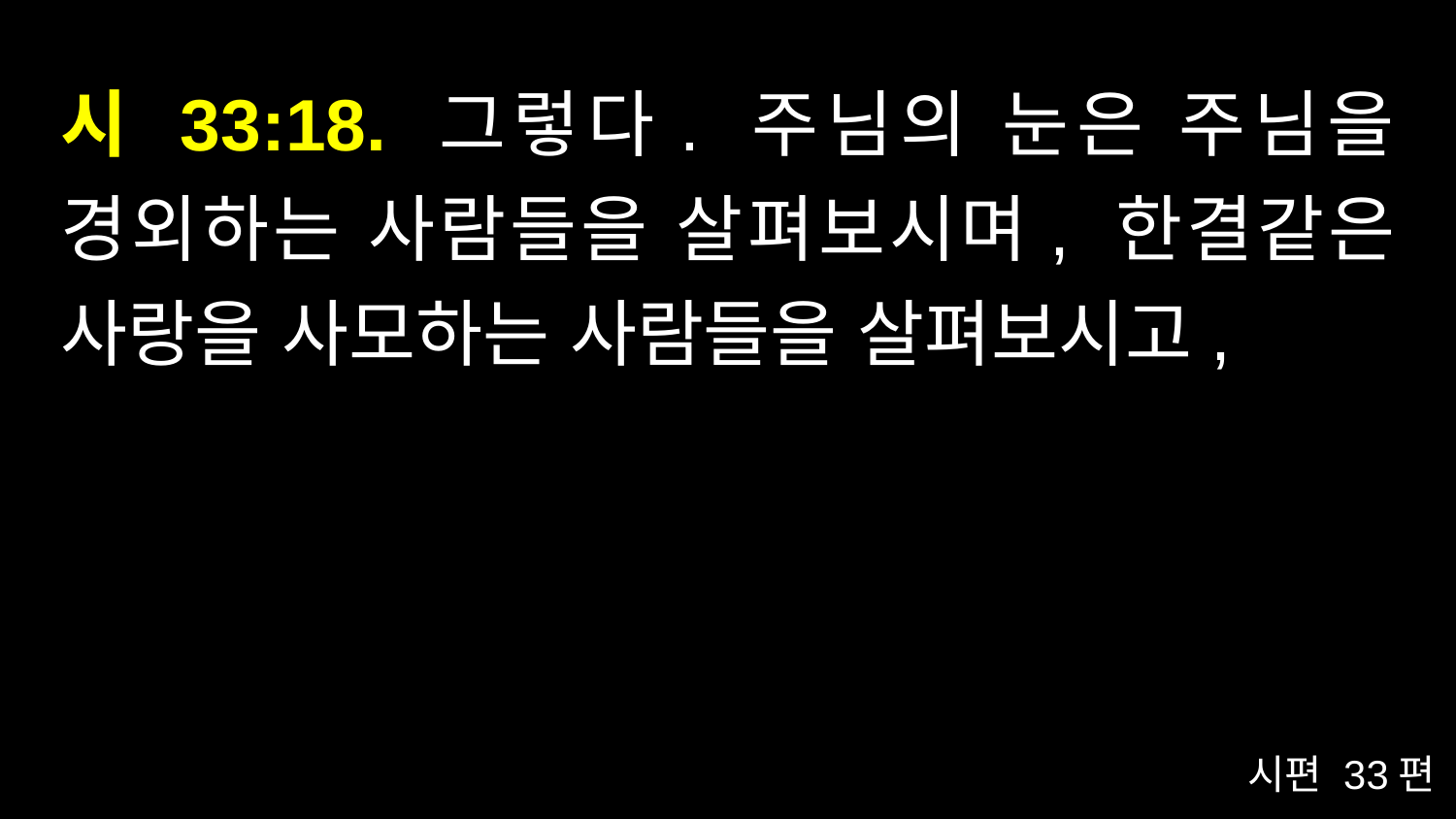

# 시 33:18. 그렇다. 주님의 눈은 주님을 경외하는 사람들을 살펴보시며, 한결같은 사랑을 사모하는 사람들을 살펴보시고,
시편 33편